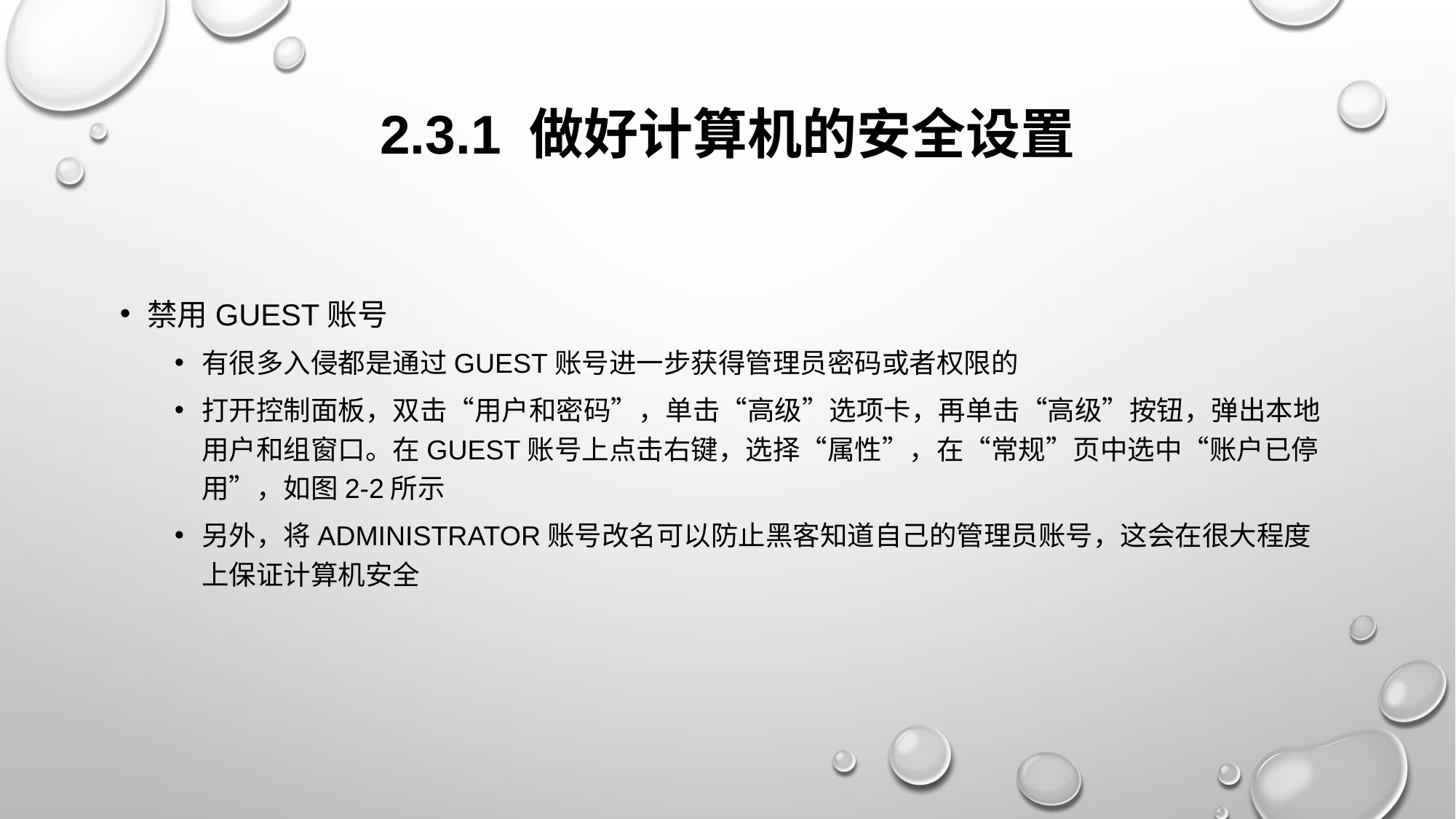

# 2.3.1 做好计算机的安全设置
禁用Guest账号
有很多入侵都是通过Guest账号进一步获得管理员密码或者权限的
打开控制面板，双击“用户和密码”，单击“高级”选项卡，再单击“高级”按钮，弹出本地用户和组窗口。在Guest账号上点击右键，选择“属性”，在“常规”页中选中“账户已停用”，如图2-2所示
另外，将Administrator账号改名可以防止黑客知道自己的管理员账号，这会在很大程度上保证计算机安全